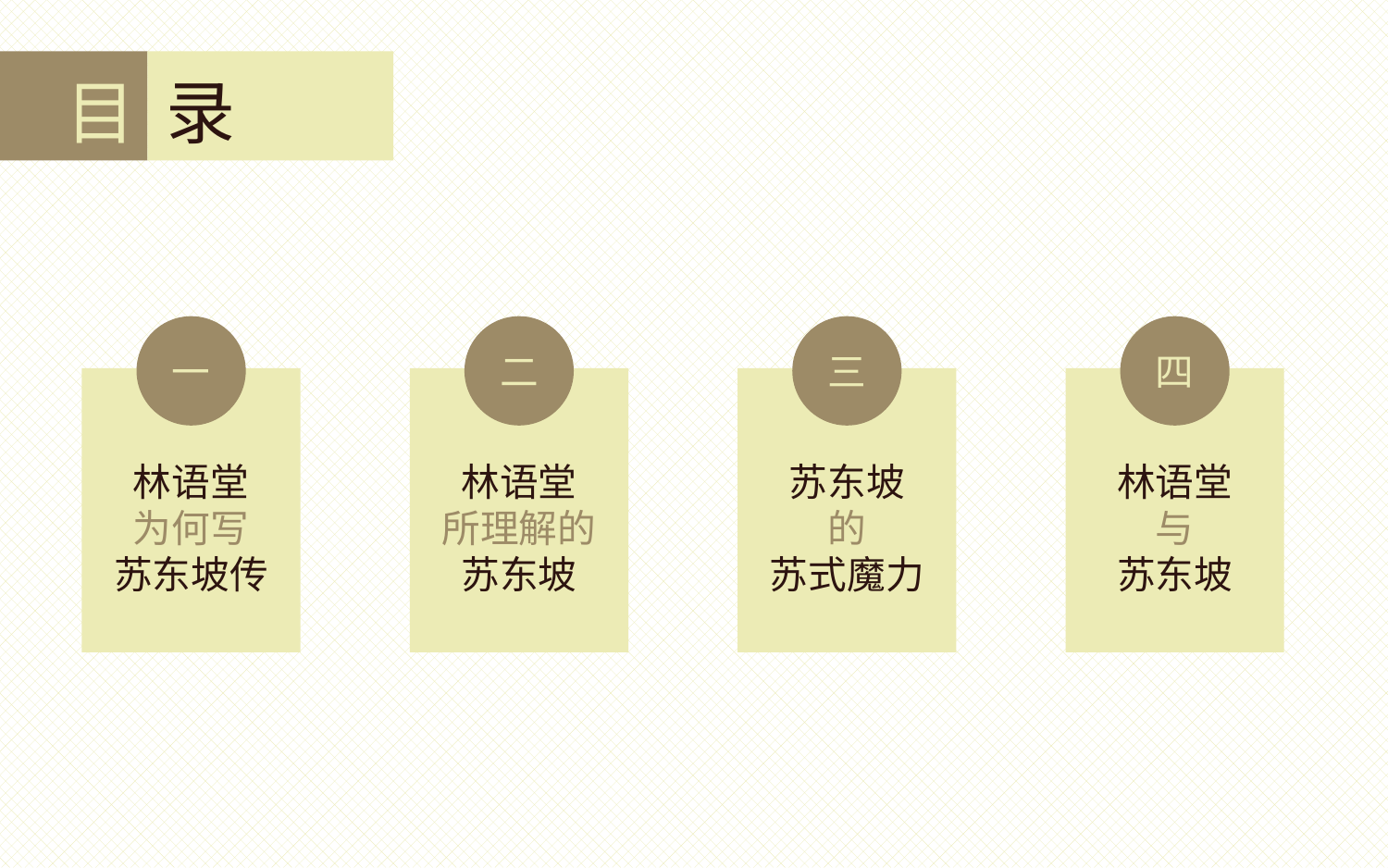

目  录
一
二
三
四

林语堂
为何写
苏东坡传

林语堂
所理解的
苏东坡

苏东坡
的
苏式魔力

林语堂
与
苏东坡